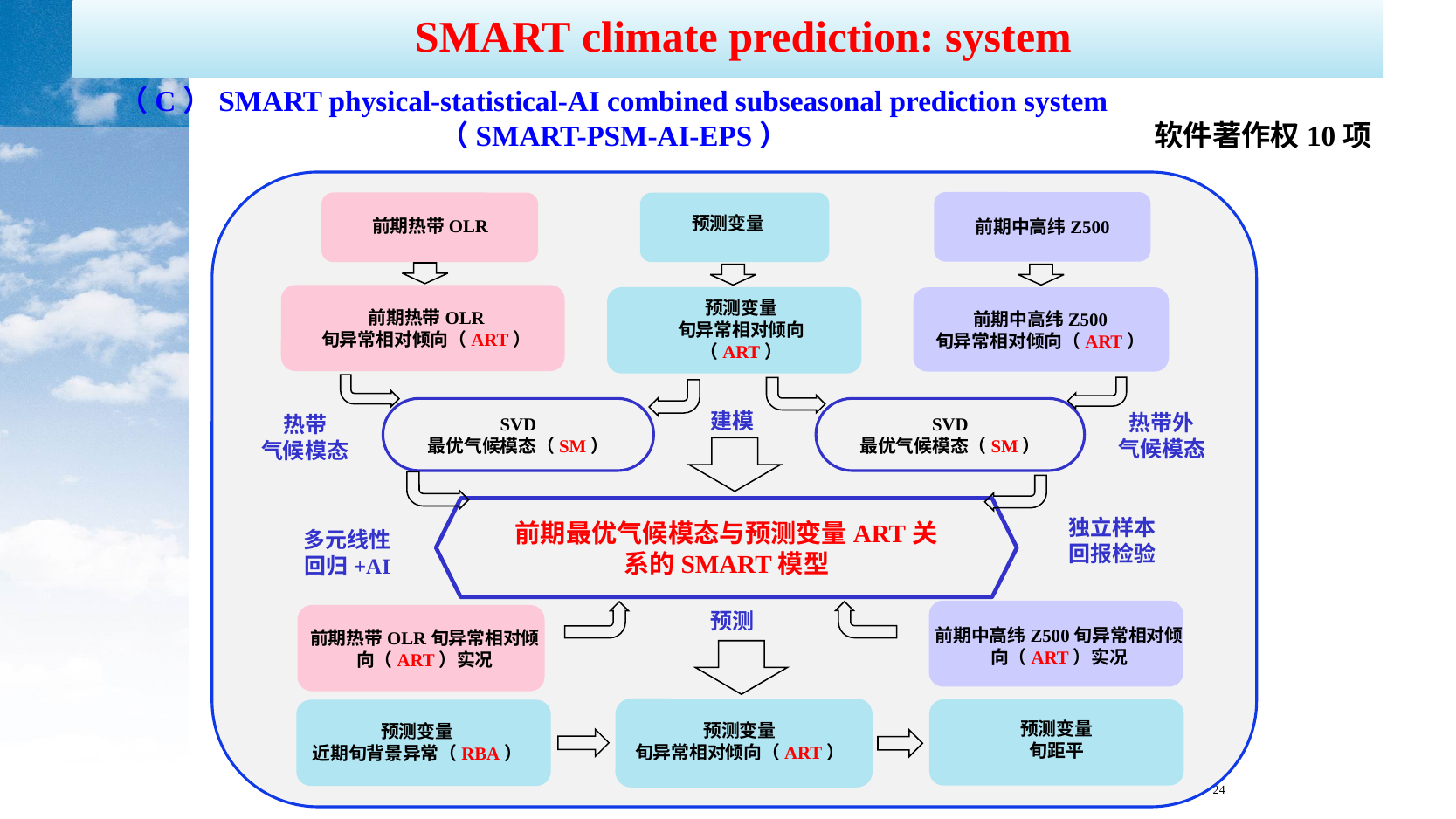

SMART climate prediction: system
（C）SMART physical-statistical-AI combined subseasonal prediction system
（SMART-PSM-AI-EPS）
软件著作权10项

前期中高纬Z500

前期热带OLR

预测变量

前期热带OLR
旬异常相对倾向（ART）
前期中高纬Z500
旬异常相对倾向（ART）

预测变量
旬异常相对倾向
（ART）

SVD
最优气候模态（SM）
SVD
最优气候模态（SM）
建模
热带外
气候模态
热带
气候模态

前期最优气候模态与预测变量ART关系的SMART模型
独立样本
回报检验
多元线性
回归+AI
前期中高纬Z500旬异常相对倾向（ART）实况

前期热带OLR旬异常相对倾向（ART）实况

预测

预测变量
旬距平

预测变量
近期旬背景异常（RBA）
预测变量
旬异常相对倾向（ART）

24